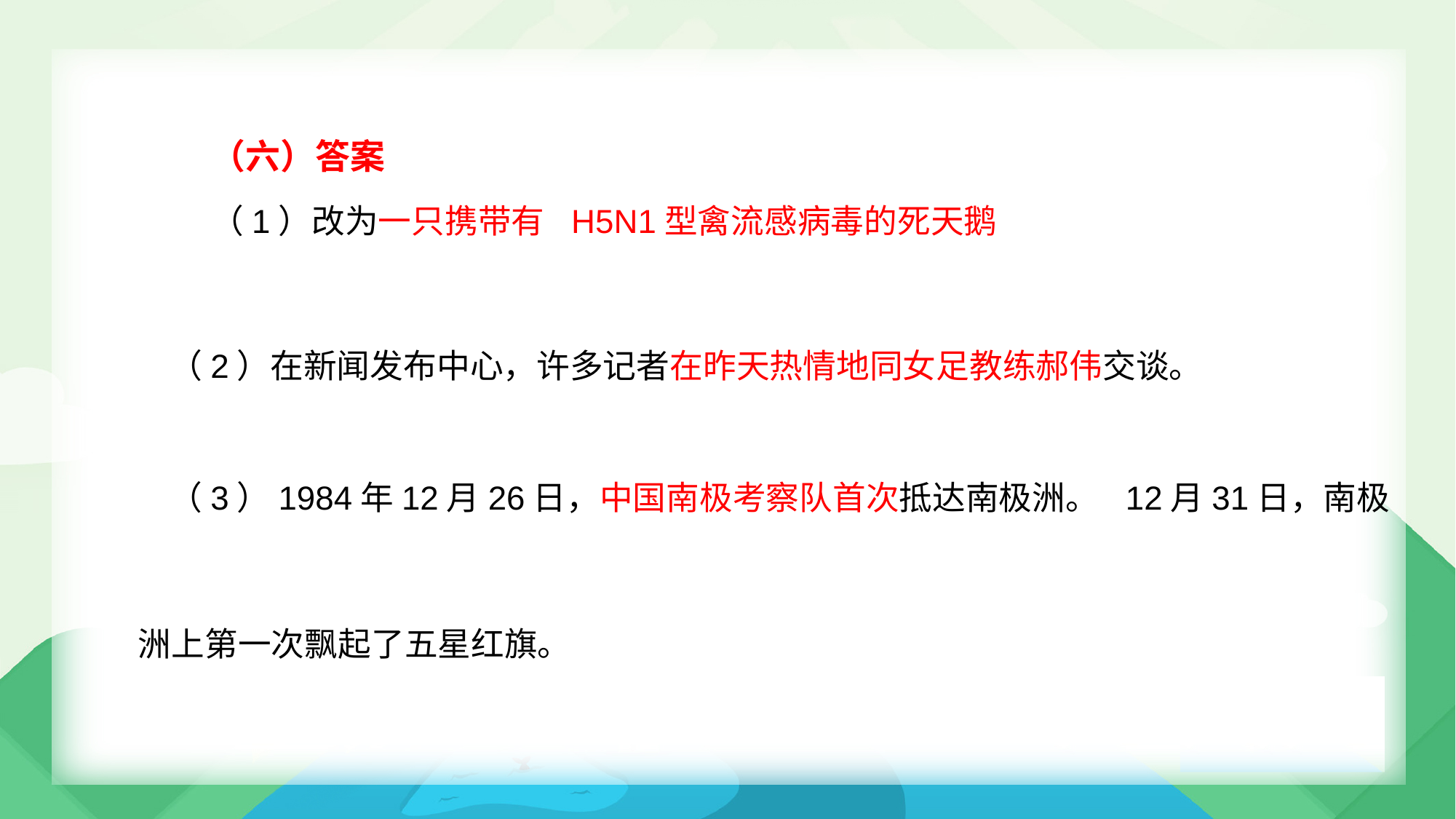

（六）答案
（1）改为一只携带有  H5N1型禽流感病毒的死天鹅
（2）在新闻发布中心，许多记者在昨天热情地同女足教练郝伟交谈。

（3）1984年12月26日，中国南极考察队首次抵达南极洲。  12月31日，南极
洲上第一次飘起了五星红旗。